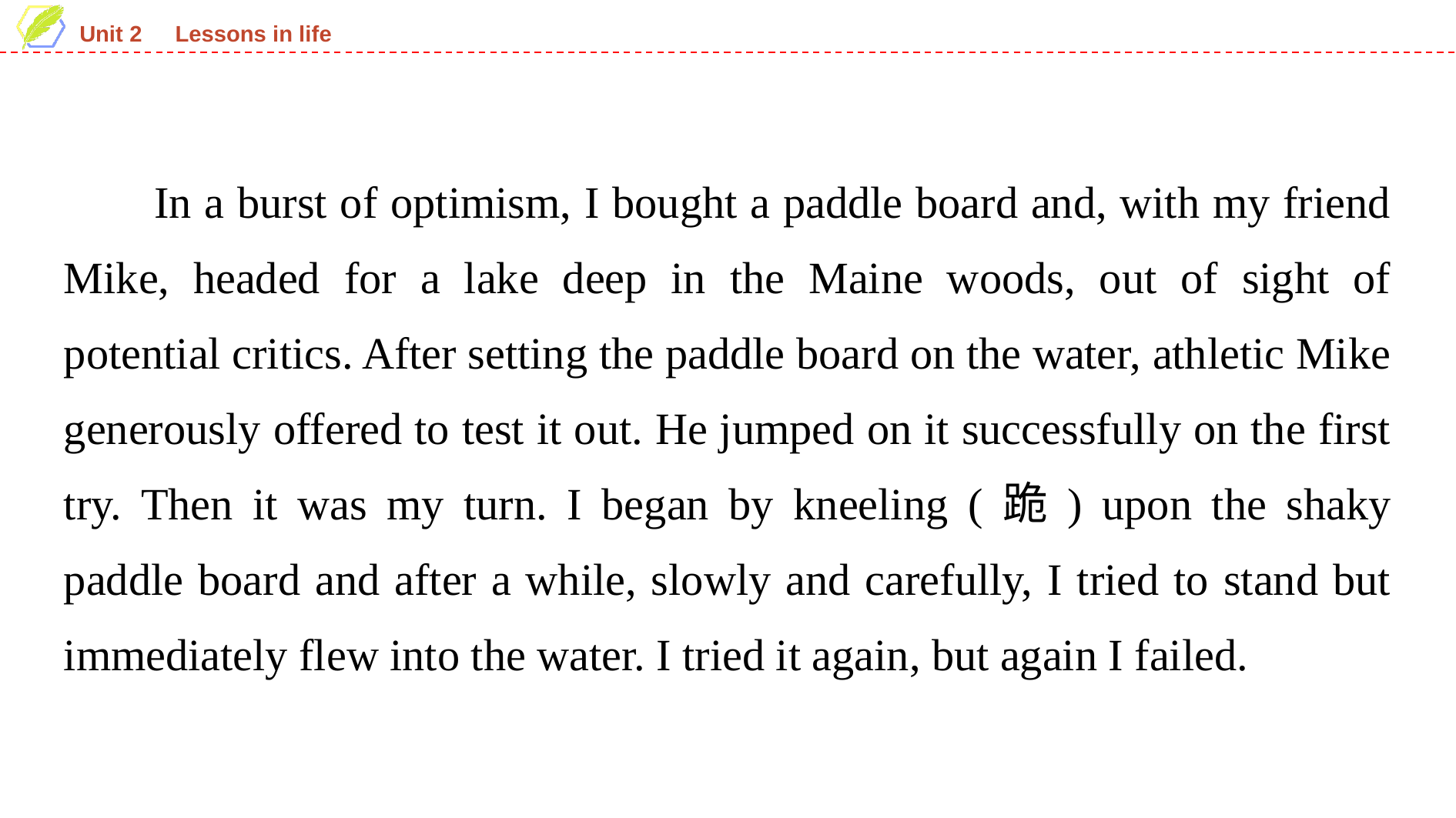

In a burst of optimism, I bought a paddle board and, with my friend Mike, headed for a lake deep in the Maine woods, out of sight of potential critics. After setting the paddle board on the water, athletic Mike generously offered to test it out. He jumped on it successfully on the first try. Then it was my turn. I began by kneeling (跪) upon the shaky paddle board and after a while, slowly and carefully, I tried to stand but immediately flew into the water. I tried it again, but again I failed.